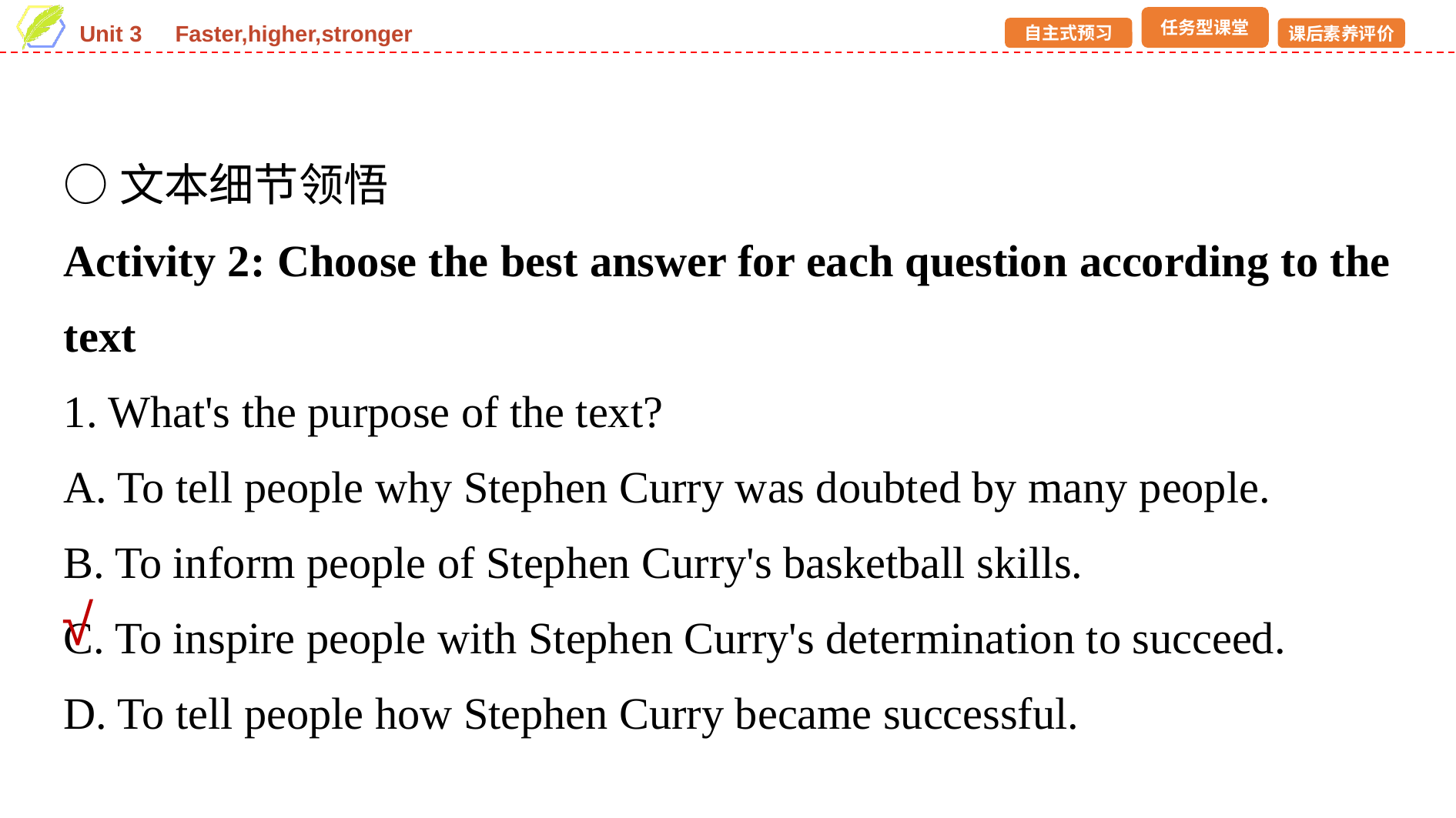

○文本细节领悟
Activity 2: Choose the best answer for each question according to the text
1. What's the purpose of the text?
A. To tell people why Stephen Curry was doubted by many people.
B. To inform people of Stephen Curry's basketball skills.
C. To inspire people with Stephen Curry's determination to succeed.
D. To tell people how Stephen Curry became successful.
√